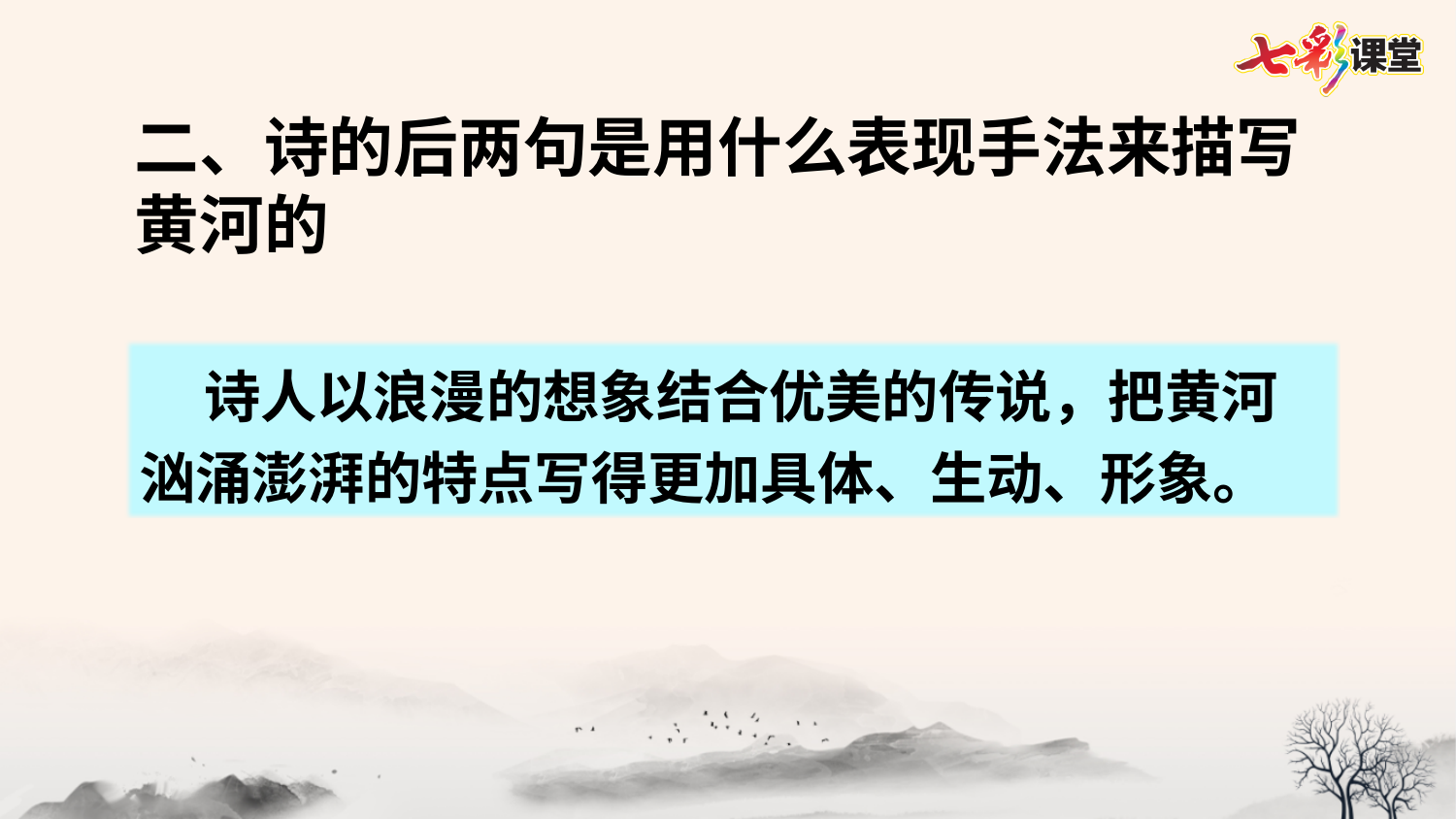

二、诗的后两句是用什么表现手法来描写黄河的
    诗人以浪漫的想象结合优美的传说，把黄河汹涌澎湃的特点写得更加具体、生动、形象。